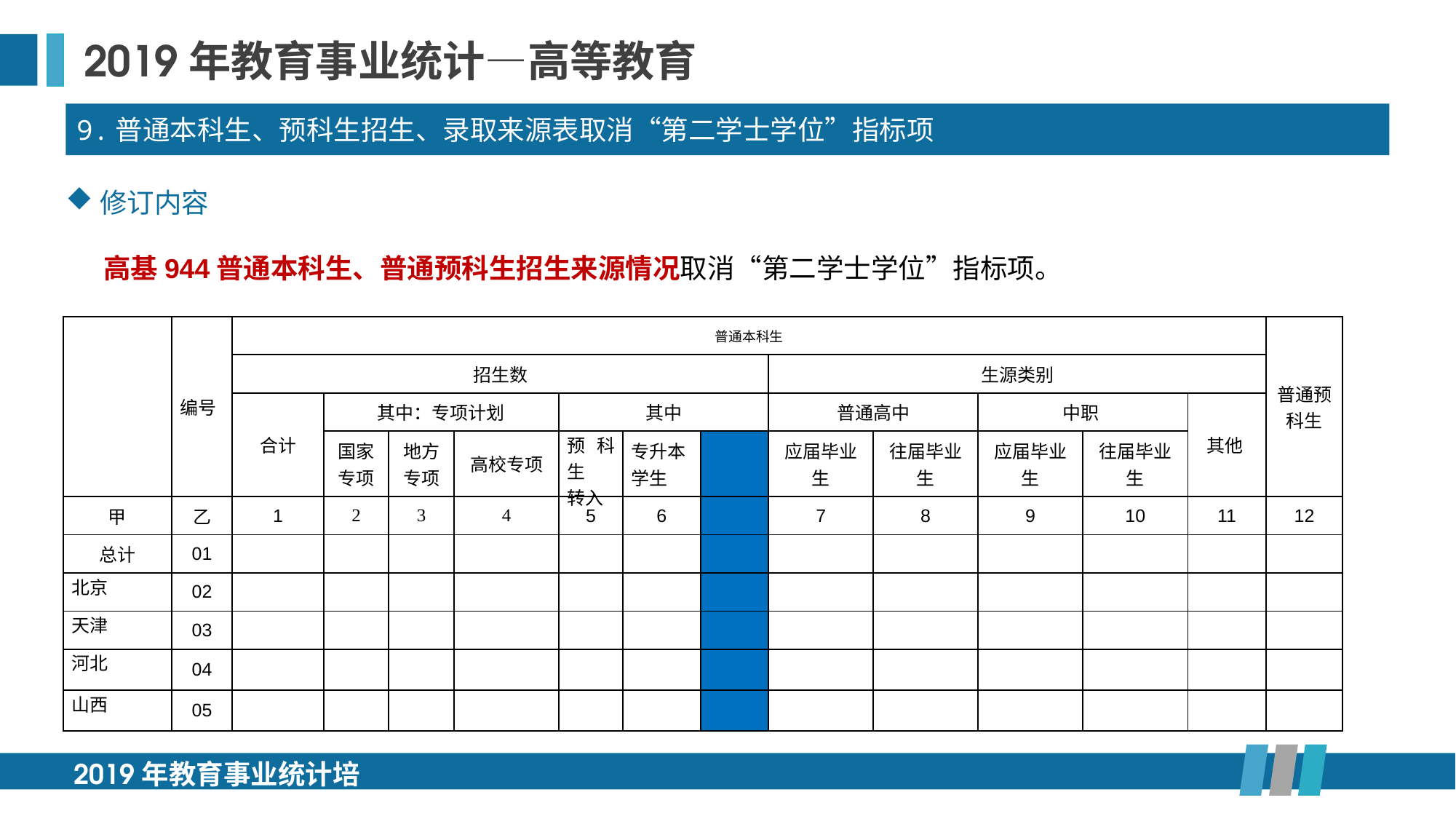

2019年教育事业统计—高等教育

9.普通本科生、预科生招生、录取来源表取消“第二学士学位”指标项
修订内容

     高基944普通本科生、普通预科生招生来源情况取消“第二学士学位”指标项。
|  | 编号 | 普通本科生 |  |  |  |  |  |  |  |  |  |  |  | 普通预科生 |
| --- | --- | --- | --- | --- | --- | --- | --- | --- | --- | --- | --- | --- | --- | --- |
|  |  | 招生数 |  |  |  |  |  |  | 生源类别 |  |  |  |  |  |
|  |  | 合计 | 其中：专项计划 |  |  | 其中 |  |  | 普通高中 |  | 中职 |  | 其他 |  |
|  |  |  | 国家专项 | 地方专项 | 高校专项 | 预科生 转入 | 专升本 学生 |  | 应届毕业生 | 往届毕业生 | 应届毕业生 | 往届毕业生 |  |  |
| 甲 | 乙 | 1 | 2 | 3 | 4 | 5 | 6 |  | 7 | 8 | 9 | 10 | 11 | 12 |
| 总计 | 01 |  |  |  |  |  |  |  |  |  |  |  |  |  |
| 北京 | 02 |  |  |  |  |  |  |  |  |  |  |  |  |  |
| 天津 | 03 |  |  |  |  |  |  |  |  |  |  |  |  |  |
| 河北 | 04 |  |  |  |  |  |  |  |  |  |  |  |  |  |
| 山西 | 05 |  |  |  |  |  |  |  |  |  |  |  |  |  |

2019年教育事业统计培训